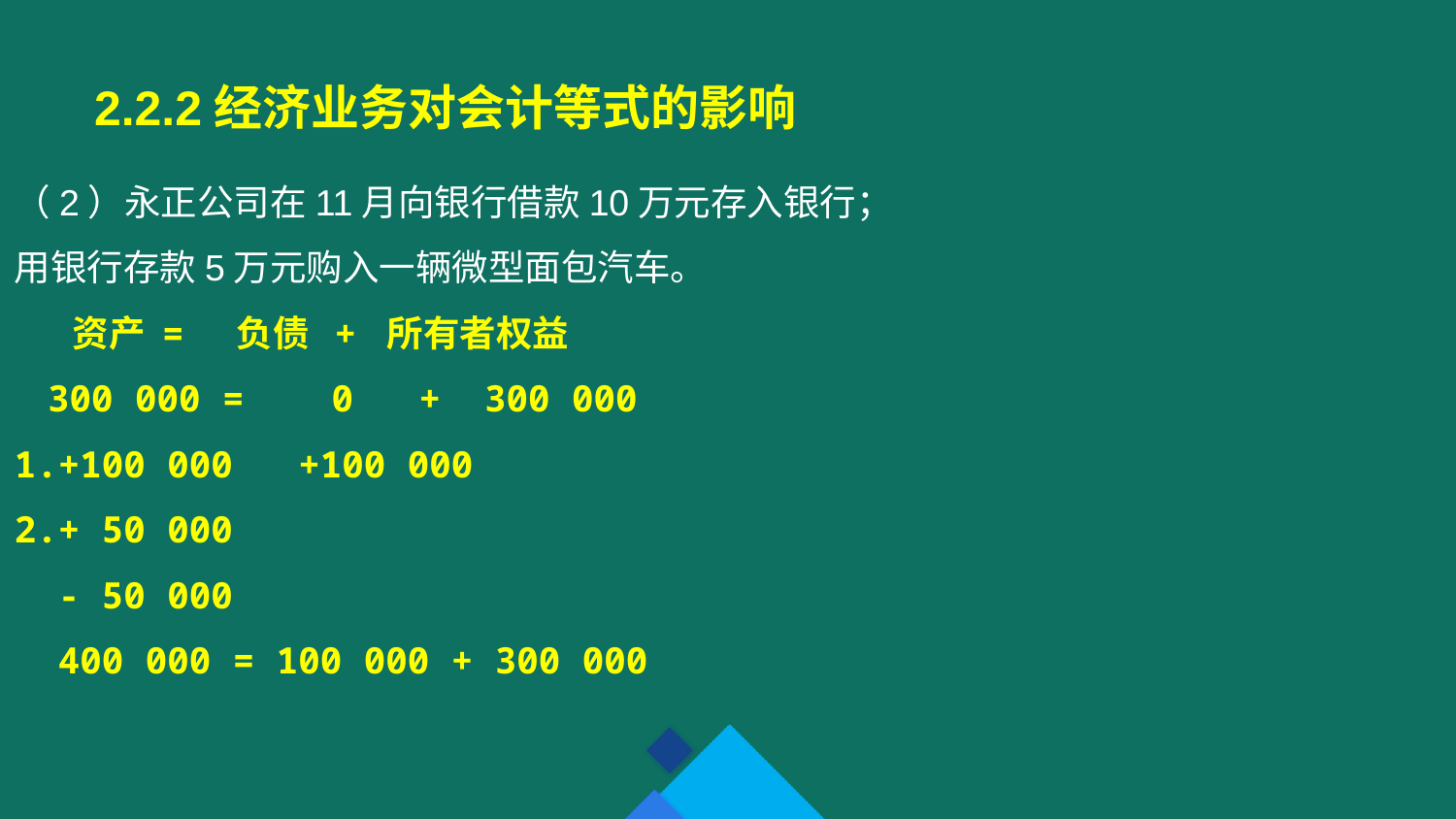

2.2.2经济业务对会计等式的影响
（2）永正公司在11月向银行借款10万元存入银行；用银行存款5万元购入一辆微型面包汽车。
      资产 =  负债  + 所有者权益
   300 000 =    0   +  300 000
1.+100 000   +100 000
2.+ 50 000
  - 50 000
  400 000 = 100 000 + 300 000